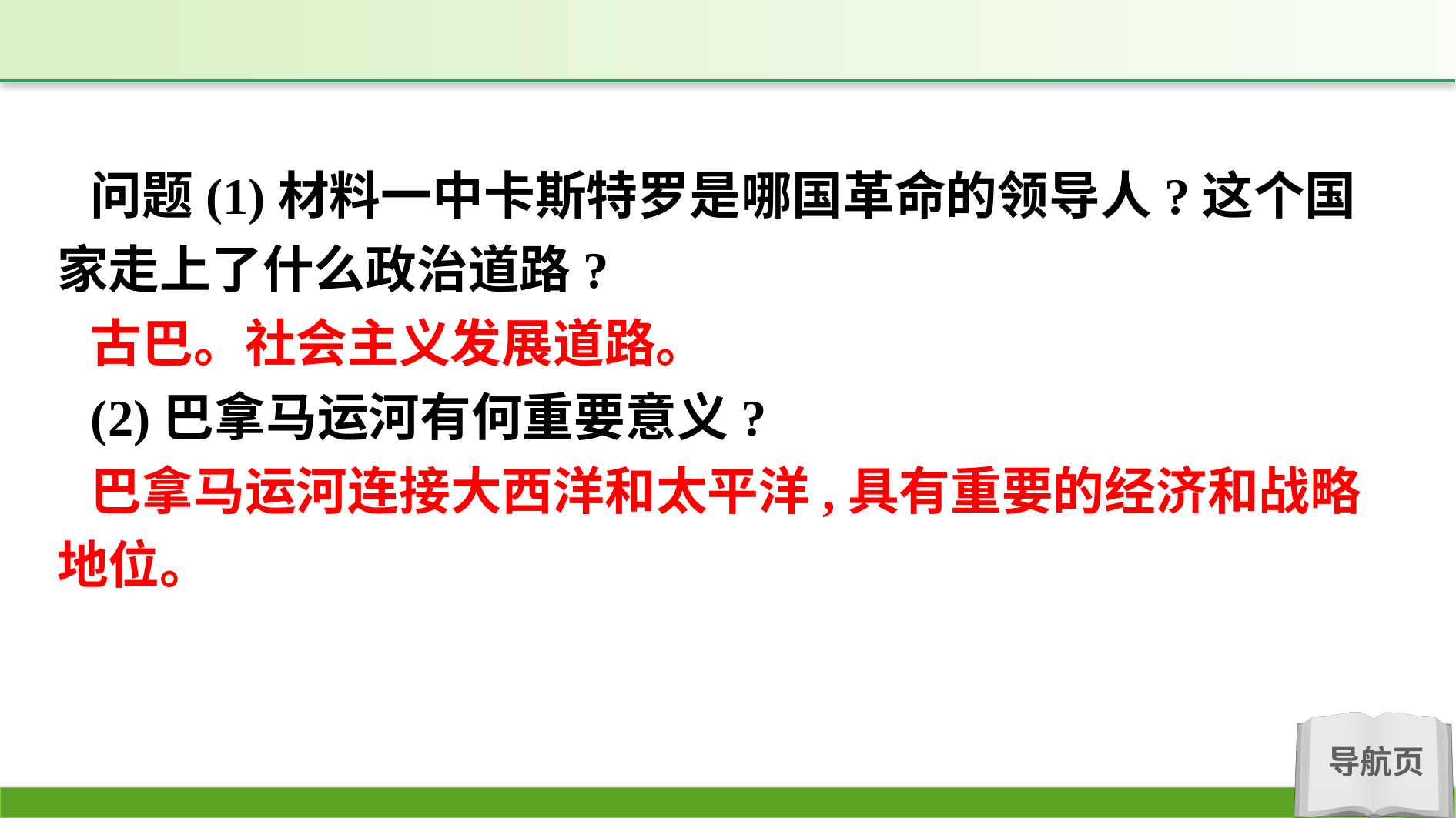

问题(1)材料一中卡斯特罗是哪国革命的领导人?这个国家走上了什么政治道路?
古巴。社会主义发展道路。
(2)巴拿马运河有何重要意义?
巴拿马运河连接大西洋和太平洋,具有重要的经济和战略地位。